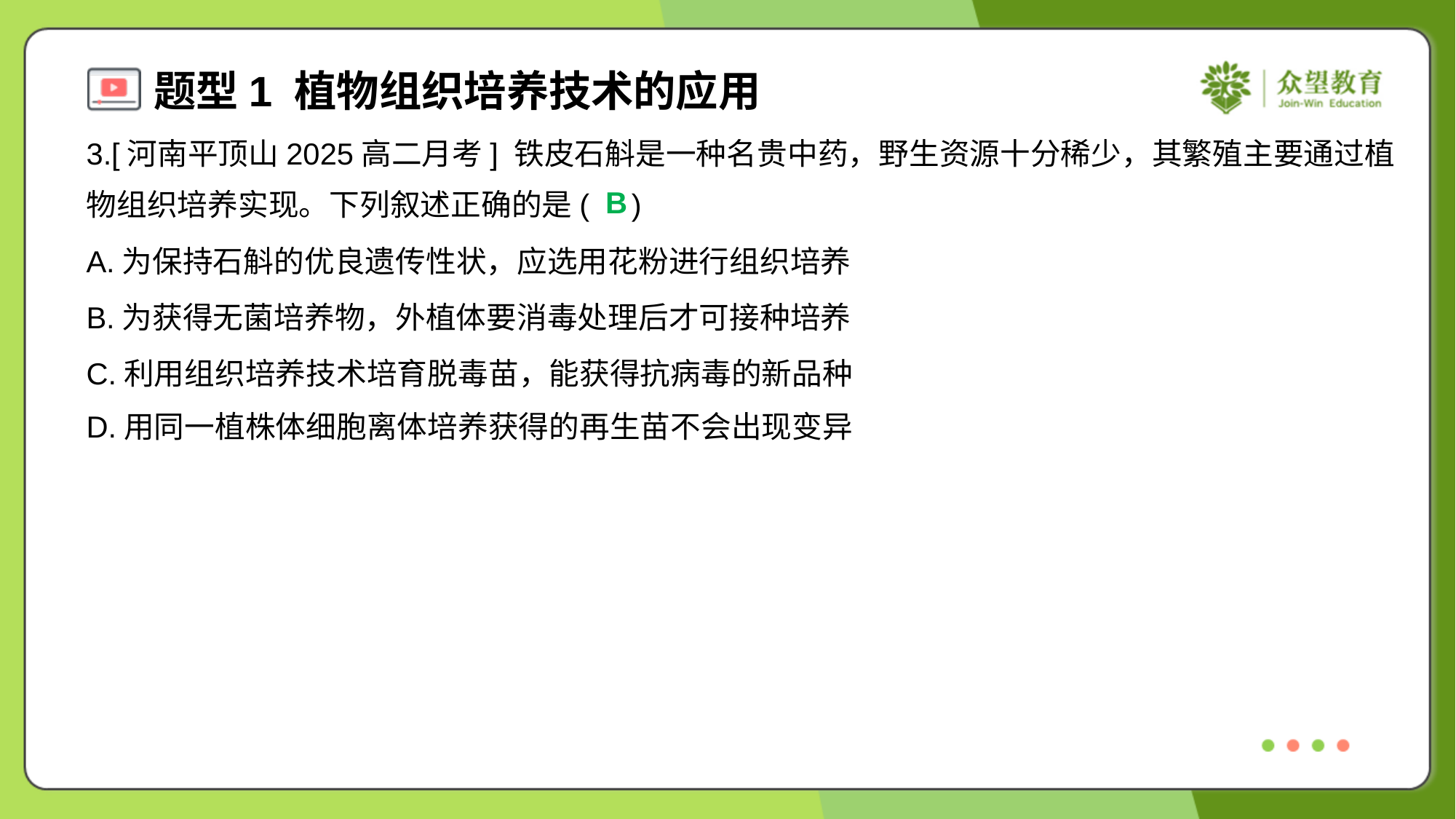

3.[河南平顶山2025高二月考] 铁皮石斛是一种名贵中药，野生资源十分稀少，其繁殖主要通过植
物组织培养实现。下列叙述正确的是(     )
B
A.为保持石斛的优良遗传性状，应选用花粉进行组织培养
B.为获得无菌培养物，外植体要消毒处理后才可接种培养
C.利用组织培养技术培育脱毒苗，能获得抗病毒的新品种
D.用同一植株体细胞离体培养获得的再生苗不会出现变异